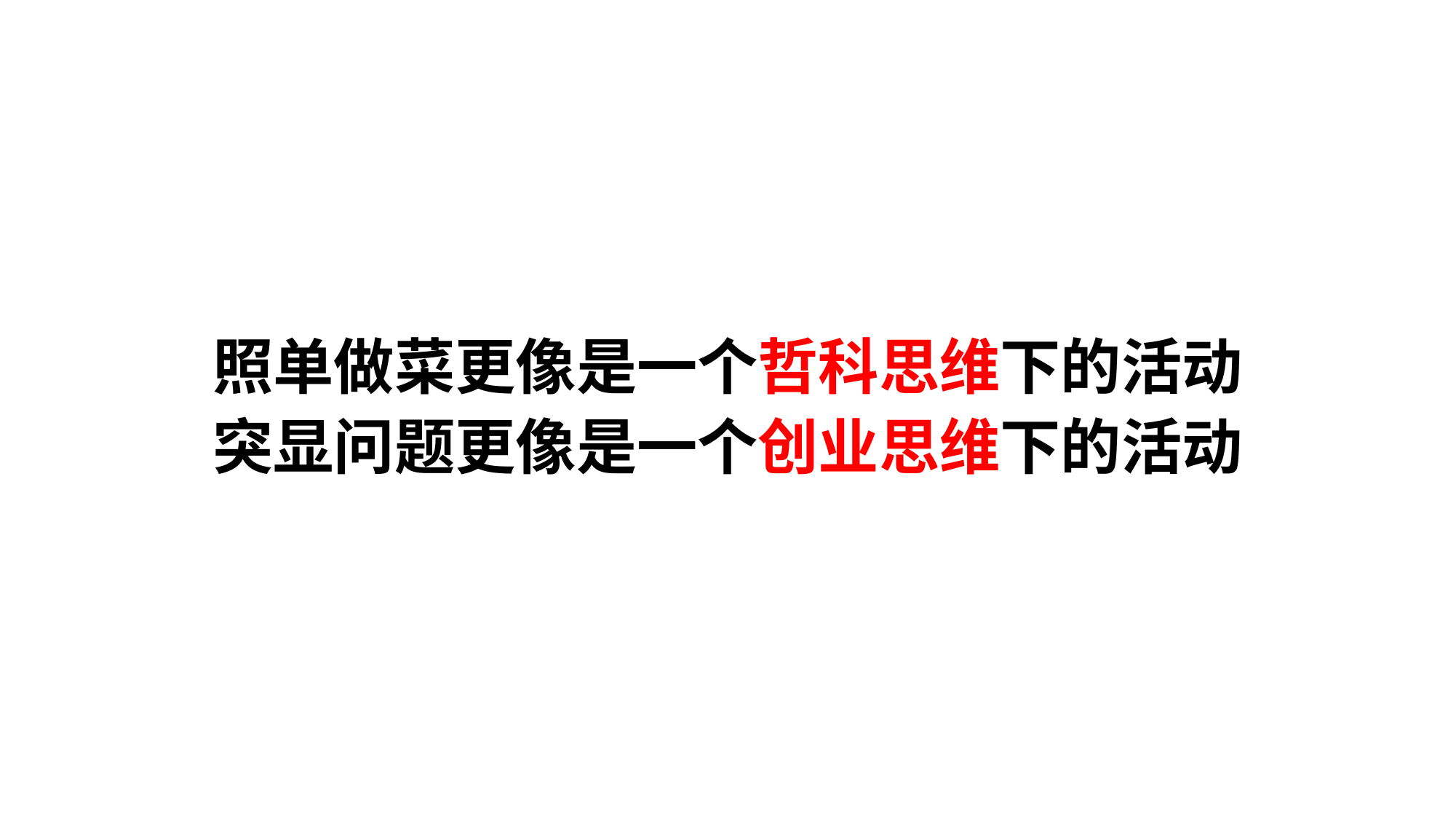

照单做菜更像是一个哲科思维下的活动
突显问题更像是一个创业思维下的活动